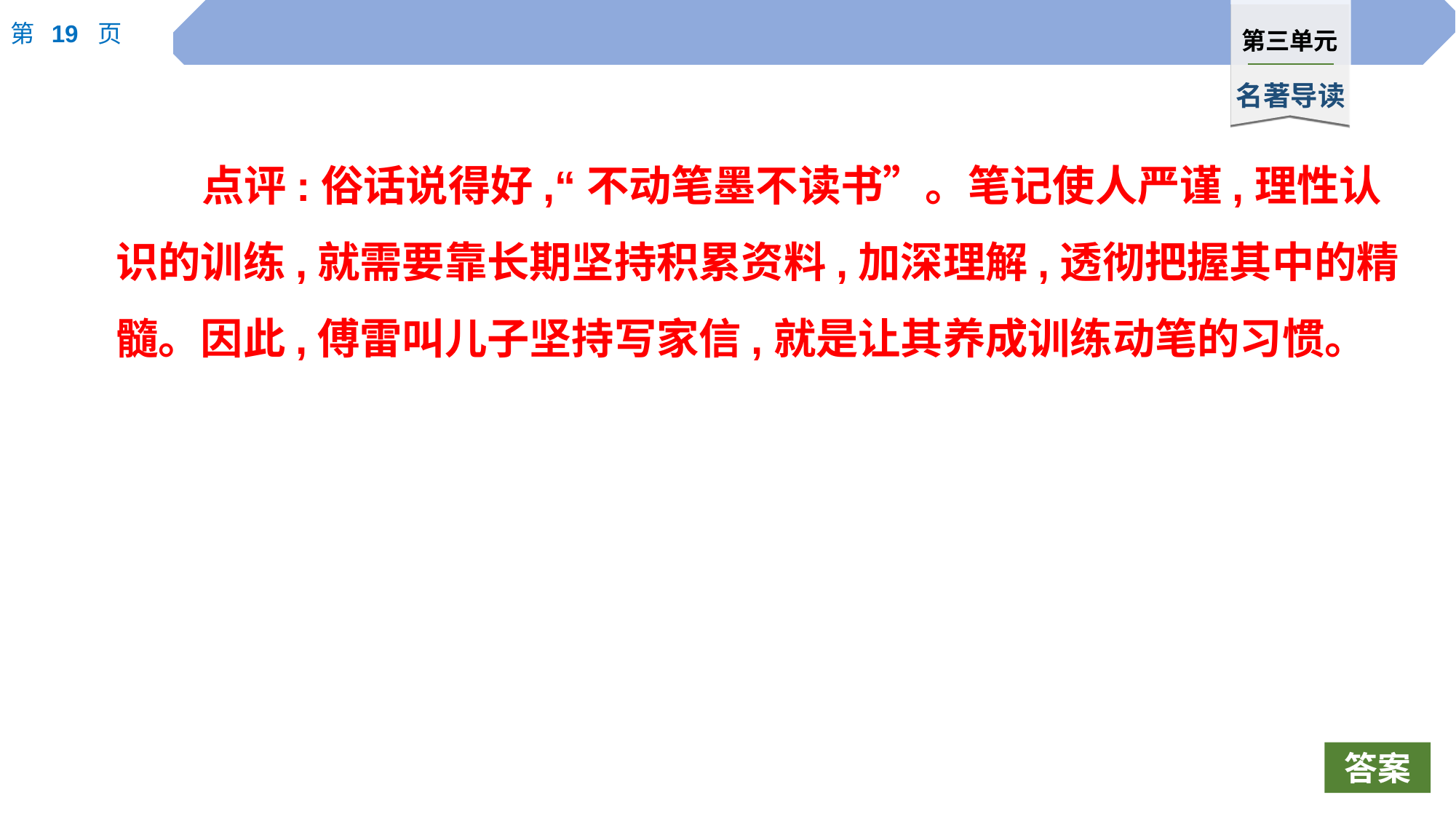

点评:俗话说得好,“不动笔墨不读书”。笔记使人严谨,理性认识的训练,就需要靠长期坚持积累资料,加深理解,透彻把握其中的精髓。因此,傅雷叫儿子坚持写家信,就是让其养成训练动笔的习惯。
答案